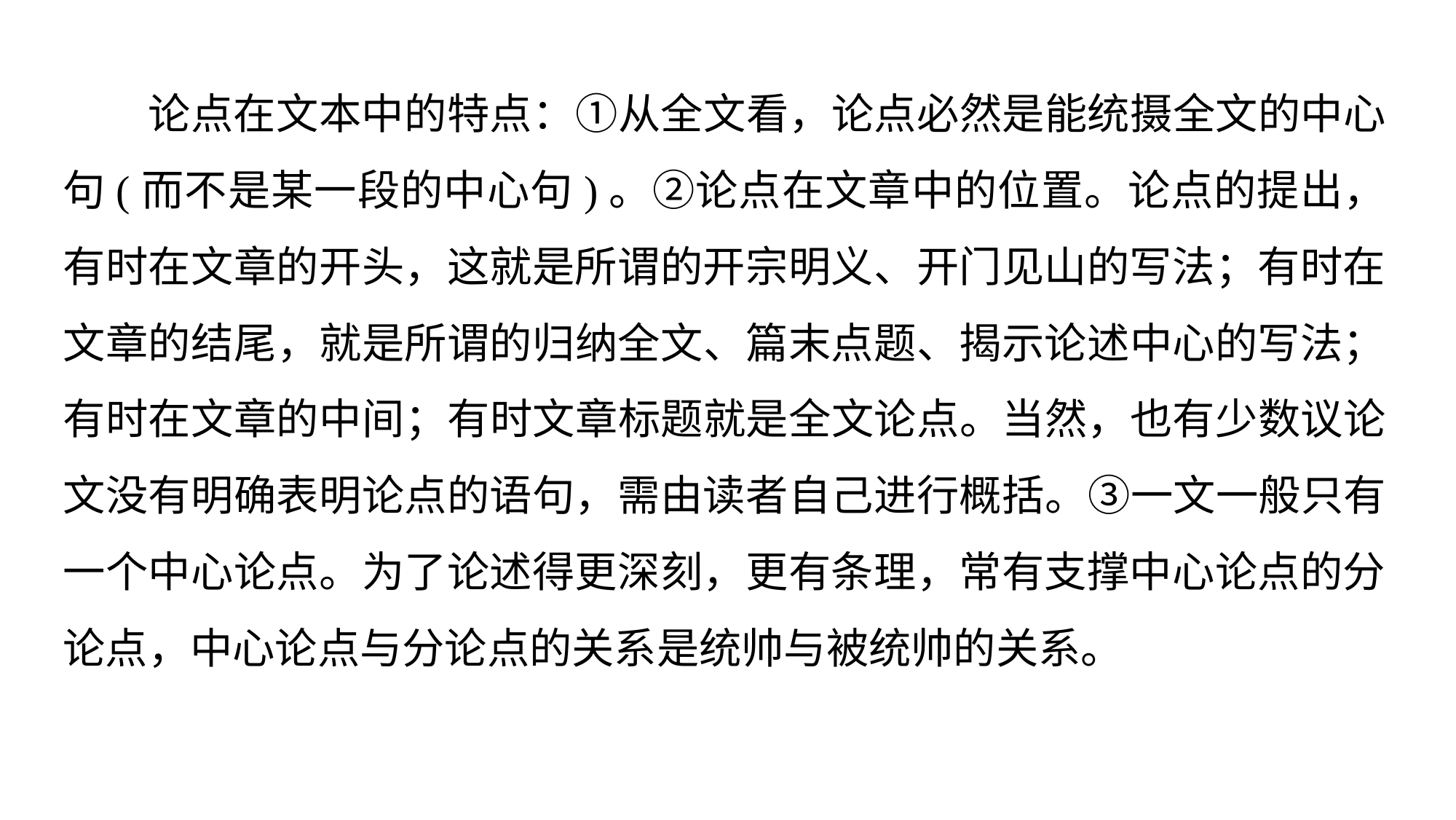

论点在文本中的特点：①从全文看，论点必然是能统摄全文的中心句(而不是某一段的中心句)。②论点在文章中的位置。论点的提出，有时在文章的开头，这就是所谓的开宗明义、开门见山的写法；有时在文章的结尾，就是所谓的归纳全文、篇末点题、揭示论述中心的写法；有时在文章的中间；有时文章标题就是全文论点。当然，也有少数议论文没有明确表明论点的语句，需由读者自己进行概括。③一文一般只有一个中心论点。为了论述得更深刻，更有条理，常有支撑中心论点的分论点，中心论点与分论点的关系是统帅与被统帅的关系。